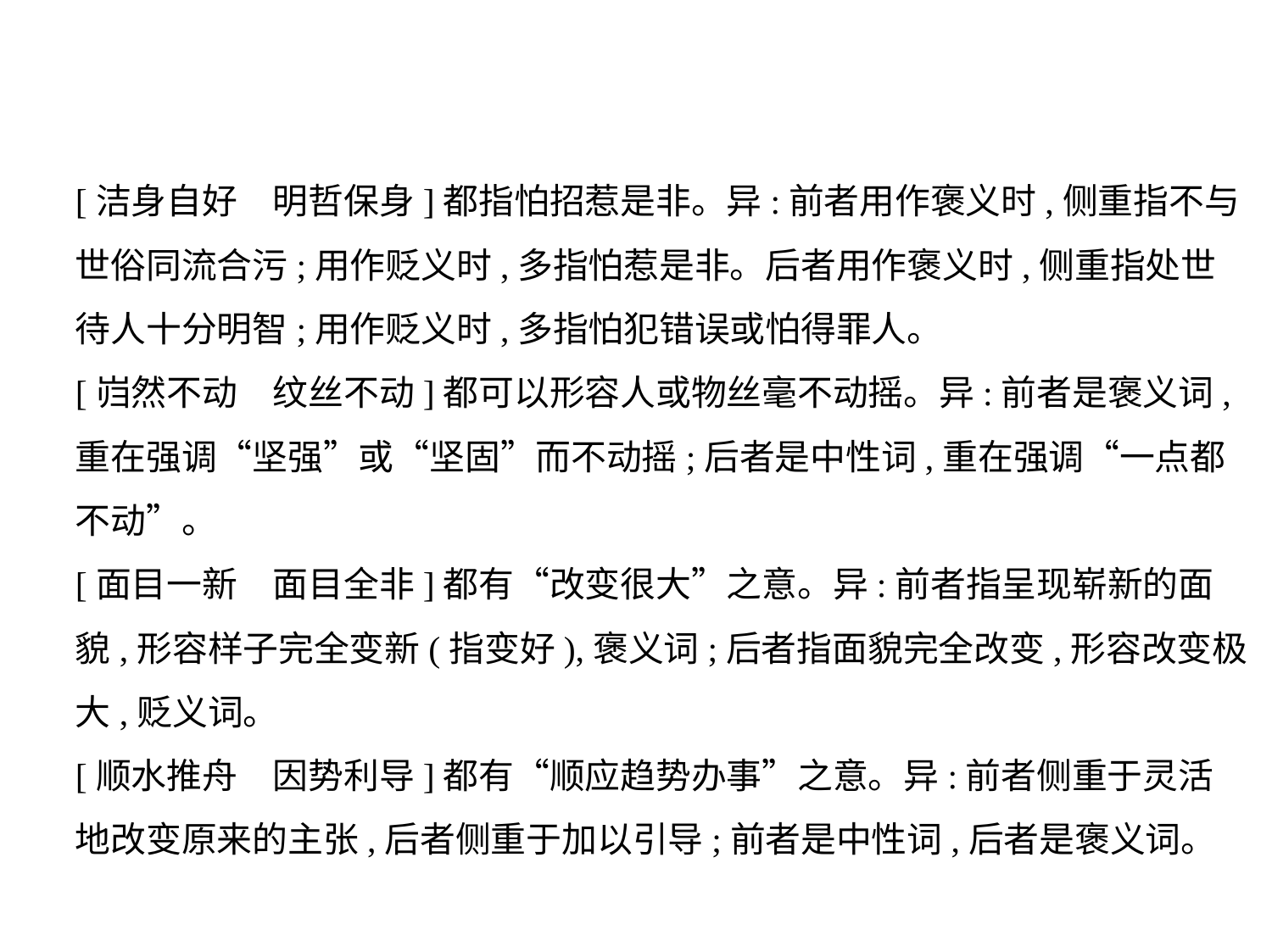

[洁身自好　明哲保身]都指怕招惹是非。异:前者用作褒义时,侧重指不与
世俗同流合污;用作贬义时,多指怕惹是非。后者用作褒义时,侧重指处世
待人十分明智;用作贬义时,多指怕犯错误或怕得罪人。
[岿然不动　纹丝不动]都可以形容人或物丝毫不动摇。异:前者是褒义词,
重在强调“坚强”或“坚固”而不动摇;后者是中性词,重在强调“一点都
不动”。
[面目一新　面目全非]都有“改变很大”之意。异:前者指呈现崭新的面
貌,形容样子完全变新(指变好),褒义词;后者指面貌完全改变,形容改变极
大,贬义词。
[顺水推舟　因势利导]都有“顺应趋势办事”之意。异:前者侧重于灵活
地改变原来的主张,后者侧重于加以引导;前者是中性词,后者是褒义词。